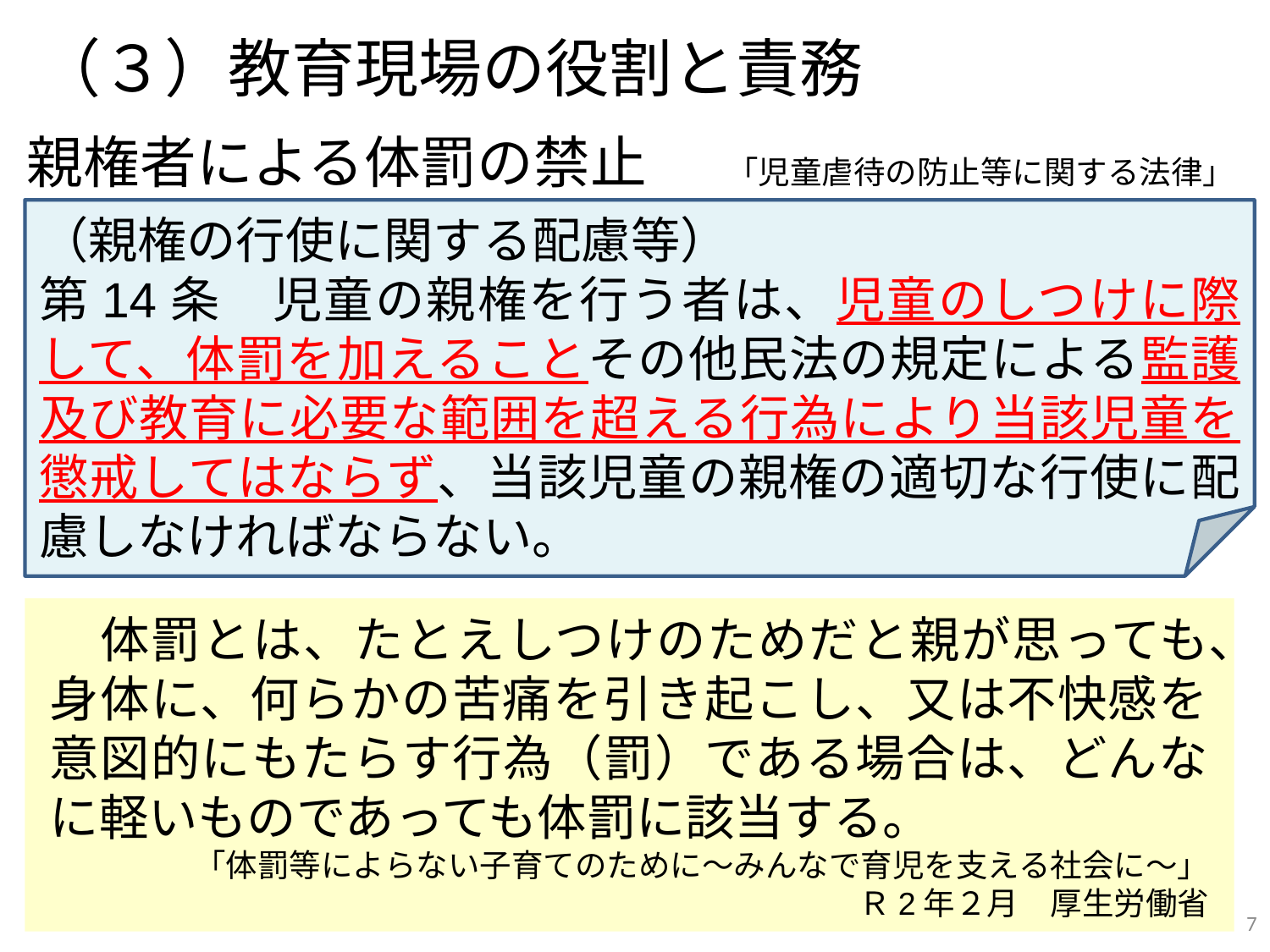

# （３）教育現場の役割と責務
親権者による体罰の禁止
「児童虐待の防止等に関する法律」

（親権の行使に関する配慮等）
第14条　児童の親権を行う者は、児童のしつけに際して、体罰を加えることその他民法の規定による監護及び教育に必要な範囲を超える行為により当該児童を懲戒してはならず、当該児童の親権の適切な行使に配慮しなければならない。
　体罰とは、たとえしつけのためだと親が思っても、身体に、何らかの苦痛を引き起こし、又は不快感を意図的にもたらす行為（罰）である場合は、どんなに軽いものであっても体罰に該当する。
「体罰等によらない子育てのために～みんなで育児を支える社会に～」
Ｒ2年２月　厚生労働省
7